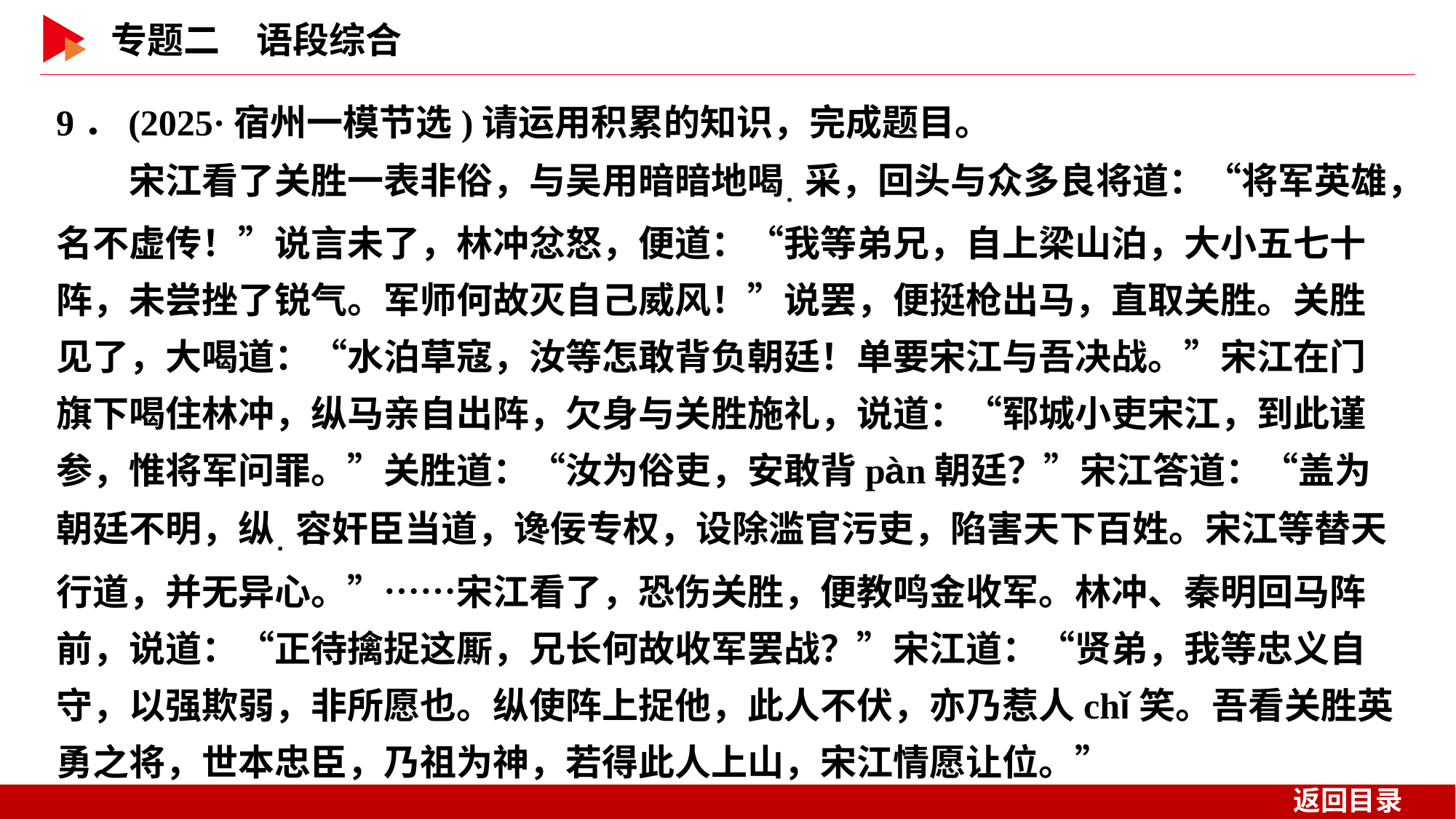

9．(2025·宿州一模节选)请运用积累的知识，完成题目。
　　宋江看了关胜一表非俗，与吴用暗暗地喝．采，回头与众多良将道：“将军英雄，名不虚传！”说言未了，林冲忿怒，便道：“我等弟兄，自上梁山泊，大小五七十阵，未尝挫了锐气。军师何故灭自己威风！”说罢，便挺枪出马，直取关胜。关胜见了，大喝道：“水泊草寇，汝等怎敢背负朝廷！单要宋江与吾决战。”宋江在门旗下喝住林冲，纵马亲自出阵，欠身与关胜施礼，说道：“郓城小吏宋江，到此谨参，惟将军问罪。”关胜道：“汝为俗吏，安敢背pàn朝廷？”宋江答道：“盖为朝廷不明，纵．容奸臣当道，谗佞专权，设除滥官污吏，陷害天下百姓。宋江等替天行道，并无异心。”……宋江看了，恐伤关胜，便教鸣金收军。林冲、秦明回马阵前，说道：“正待擒捉这厮，兄长何故收军罢战？”宋江道：“贤弟，我等忠义自守，以强欺弱，非所愿也。纵使阵上捉他，此人不伏，亦乃惹人chǐ笑。吾看关胜英勇之将，世本忠臣，乃祖为神，若得此人上山，宋江情愿让位。”